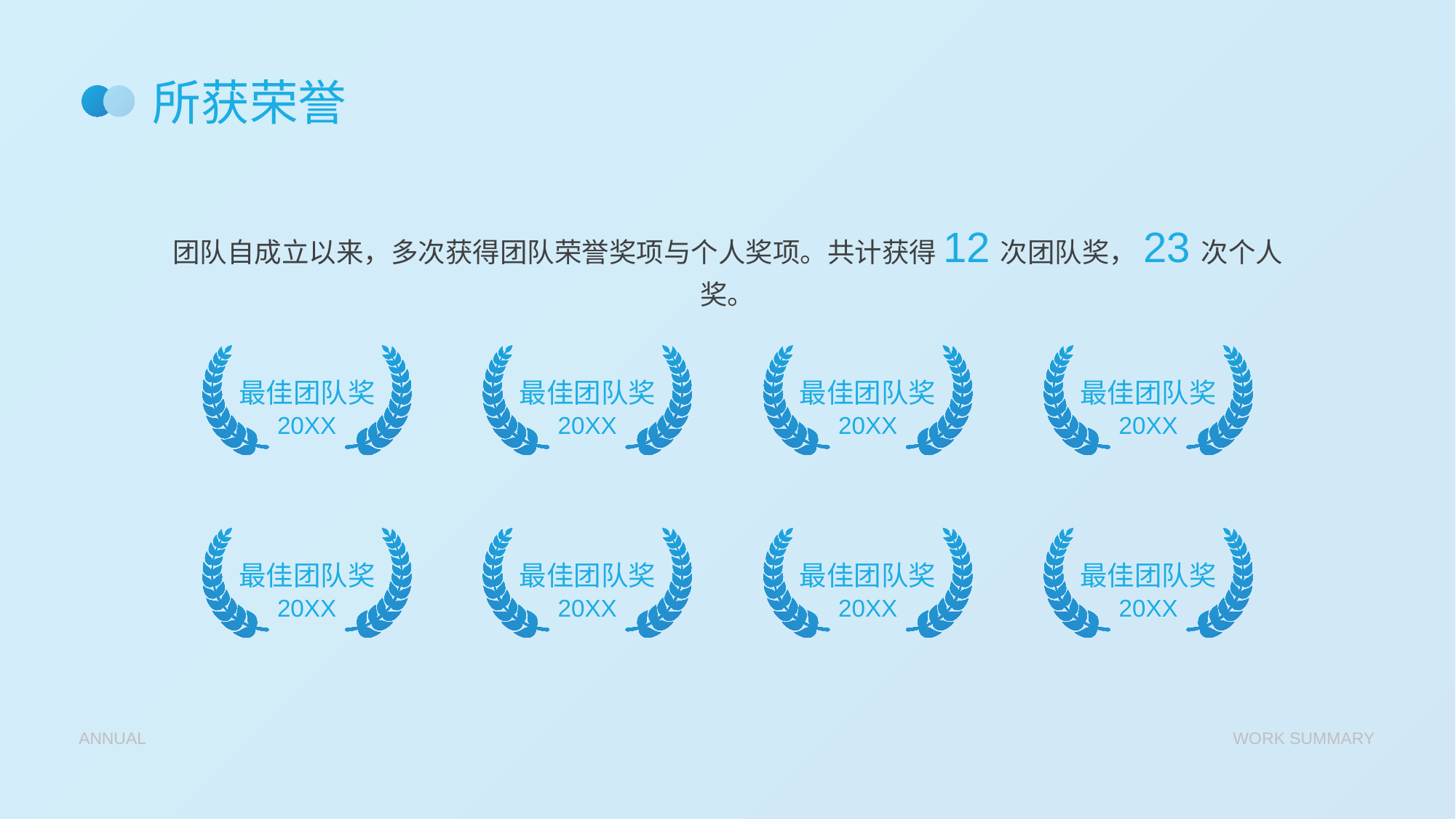

# 所获荣誉
团队自成立以来，多次获得团队荣誉奖项与个人奖项。共计获得12次团队奖，23次个人奖。

最佳团队奖
20XX

最佳团队奖
20XX

最佳团队奖
20XX

最佳团队奖
20XX

最佳团队奖
20XX

最佳团队奖
20XX

最佳团队奖
20XX

最佳团队奖
20XX